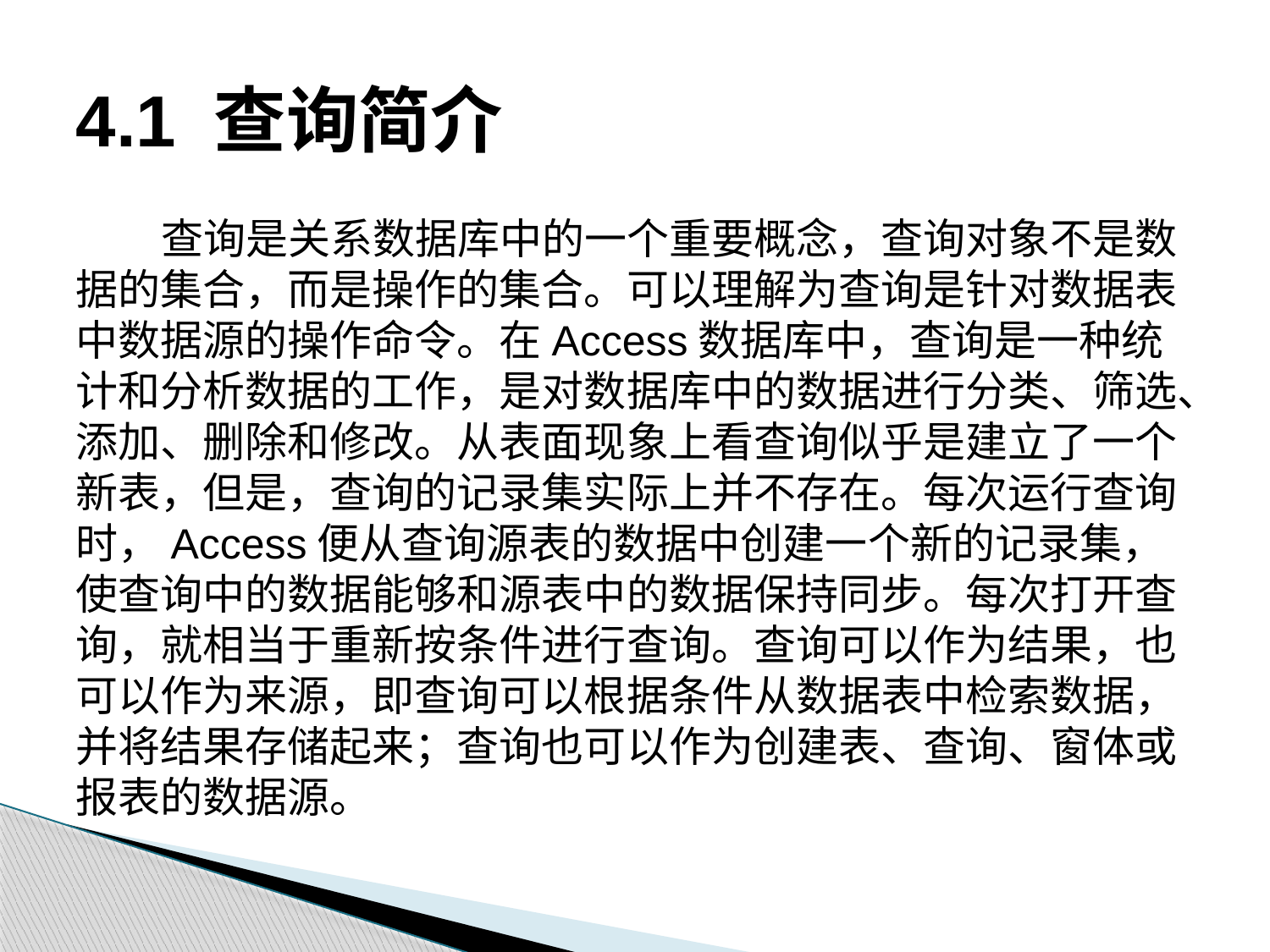

# 4.1 查询简介
查询是关系数据库中的一个重要概念，查询对象不是数据的集合，而是操作的集合。可以理解为查询是针对数据表中数据源的操作命令。在Access数据库中，查询是一种统计和分析数据的工作，是对数据库中的数据进行分类、筛选、添加、删除和修改。从表面现象上看查询似乎是建立了一个新表，但是，查询的记录集实际上并不存在。每次运行查询时，Access便从查询源表的数据中创建一个新的记录集，使查询中的数据能够和源表中的数据保持同步。每次打开查询，就相当于重新按条件进行查询。查询可以作为结果，也可以作为来源，即查询可以根据条件从数据表中检索数据，并将结果存储起来；查询也可以作为创建表、查询、窗体或报表的数据源。